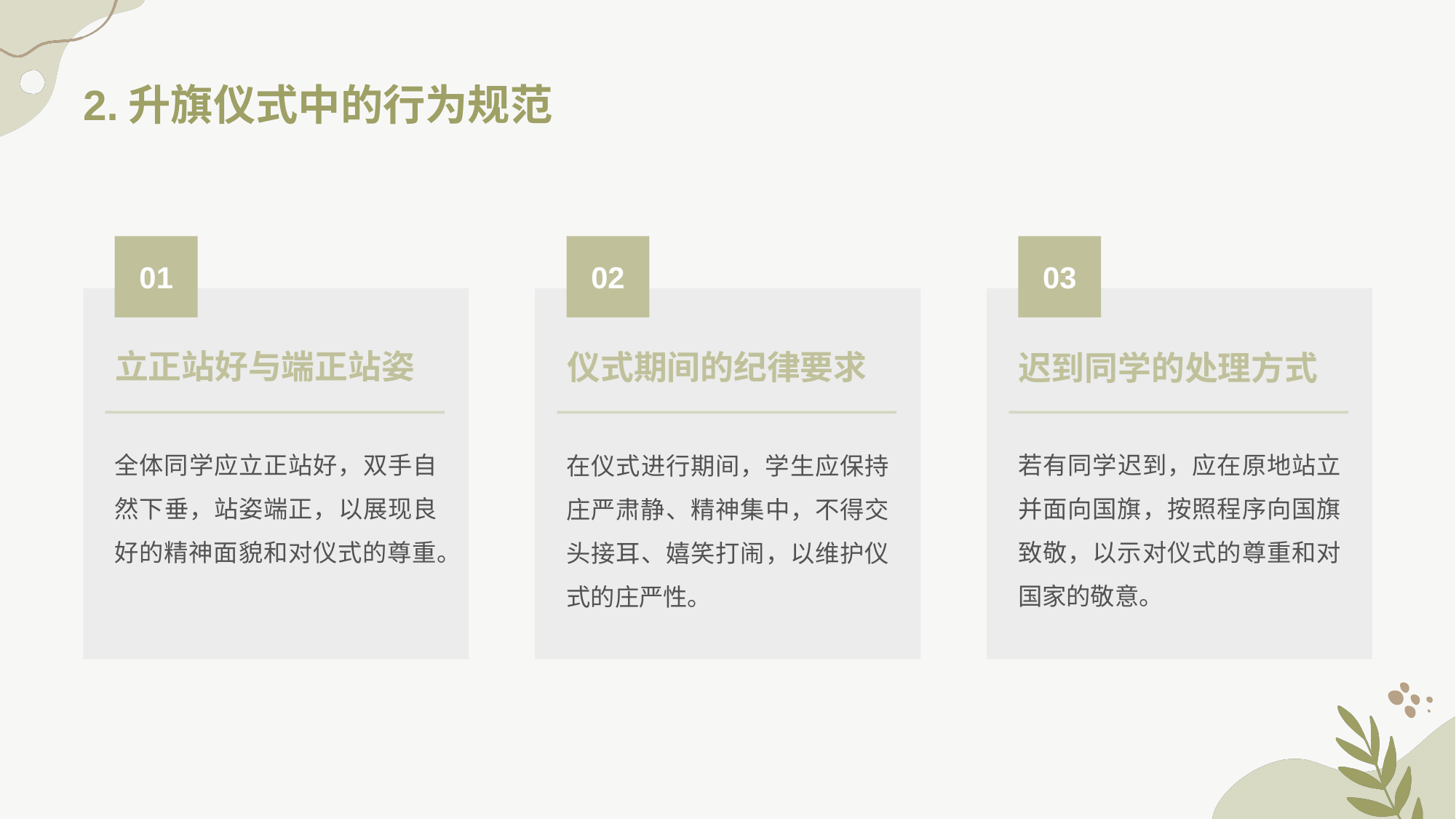

2.升旗仪式中的行为规范
01
02
03

立正站好与端正站姿
仪式期间的纪律要求
迟到同学的处理方式
全体同学应立正站好，双手自然下垂，站姿端正，以展现良好的精神面貌和对仪式的尊重。
若有同学迟到，应在原地站立并面向国旗，按照程序向国旗致敬，以示对仪式的尊重和对国家的敬意。
在仪式进行期间，学生应保持庄严肃静、精神集中，不得交头接耳、嬉笑打闹，以维护仪式的庄严性。